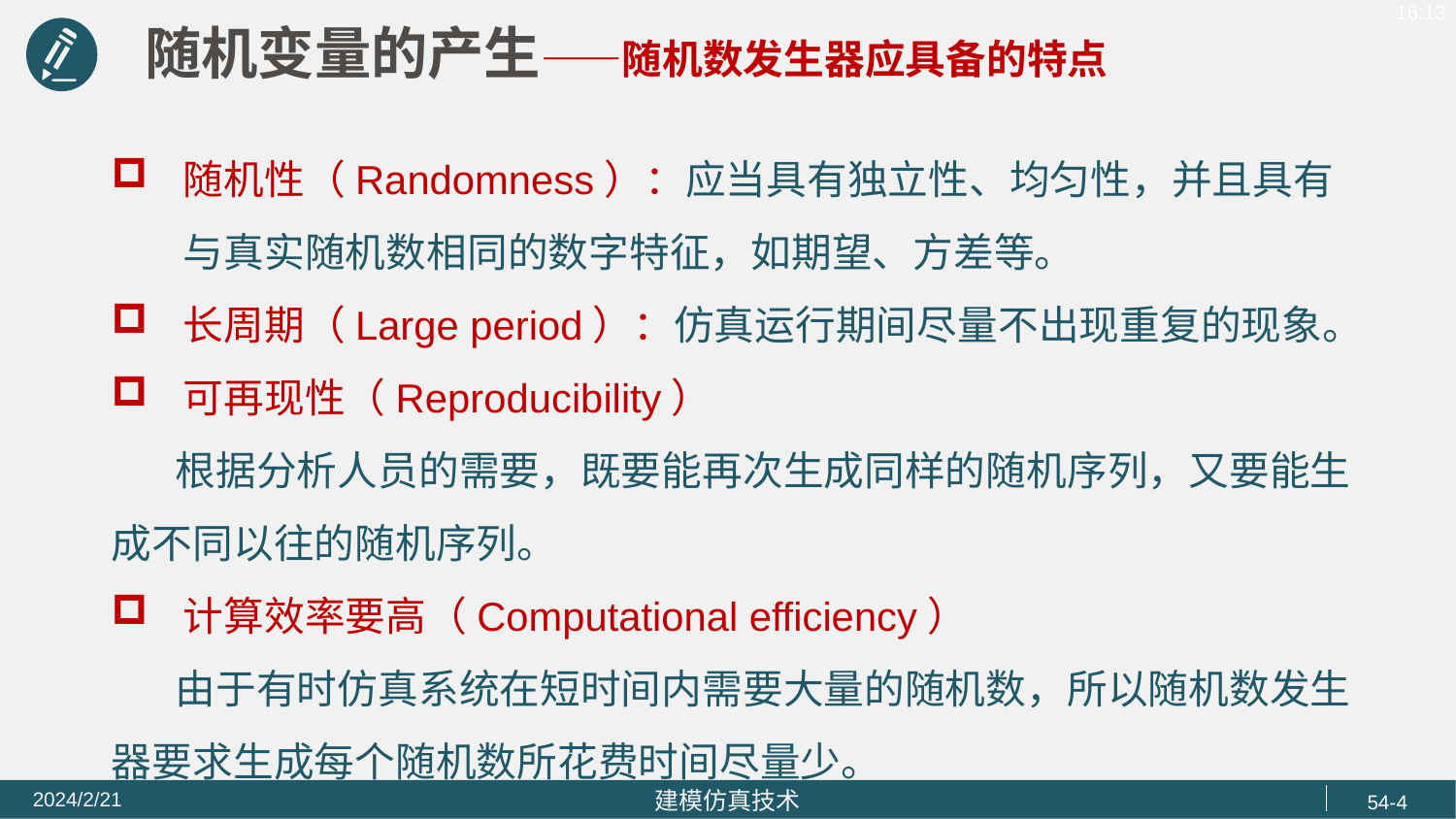

随机变量的产生——随机数发生器应具备的特点

随机性（Randomness）：应当具有独立性、均匀性，并且具有与真实随机数相同的数字特征，如期望、方差等。
长周期（Large period）：仿真运行期间尽量不出现重复的现象。
可再现性（Reproducibility）
      根据分析人员的需要，既要能再次生成同样的随机序列，又要能生成不同以往的随机序列。
计算效率要高（Computational efficiency）
      由于有时仿真系统在短时间内需要大量的随机数，所以随机数发生器要求生成每个随机数所花费时间尽量少。